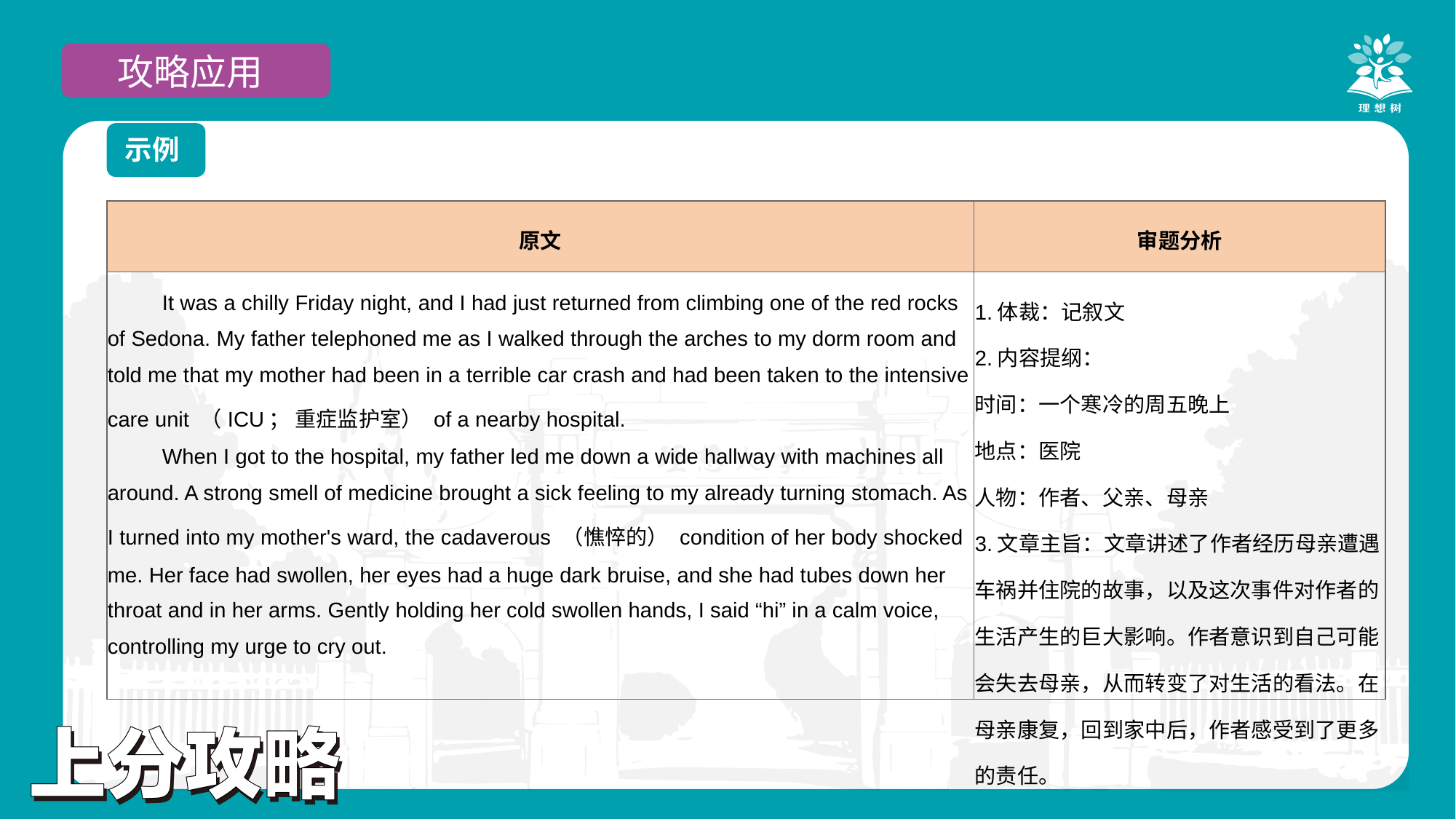

攻略应用

示例
| 原文 | 审题分析 |
| --- | --- |
| It was a chilly Friday night, and I had just returned from climbing one of the red rocks of Sedona. My father telephoned me as I walked through the arches to my dorm room and told me that my mother had been in a terrible car crash and had been taken to the intensive care unit （ICU； 重症监护室） of a nearby hospital. When I got to the hospital, my father led me down a wide hallway with machines all around. A strong smell of medicine brought a sick feeling to my already turning stomach. As I turned into my mother's ward, the cadaverous （憔悴的） condition of her body shocked me. Her face had swollen, her eyes had a huge dark bruise, and she had tubes down her throat and in her arms. Gently holding her cold swollen hands, I said “hi” in a calm voice, controlling my urge to cry out. | 1.体裁：记叙文 2.内容提纲： 时间：一个寒冷的周五晚上 地点：医院 人物：作者、父亲、母亲 3.文章主旨：文章讲述了作者经历母亲遭遇车祸并住院的故事，以及这次事件对作者的生活产生的巨大影响。作者意识到自己可能会失去母亲，从而转变了对生活的看法。在母亲康复，回到家中后，作者感受到了更多的责任。 |